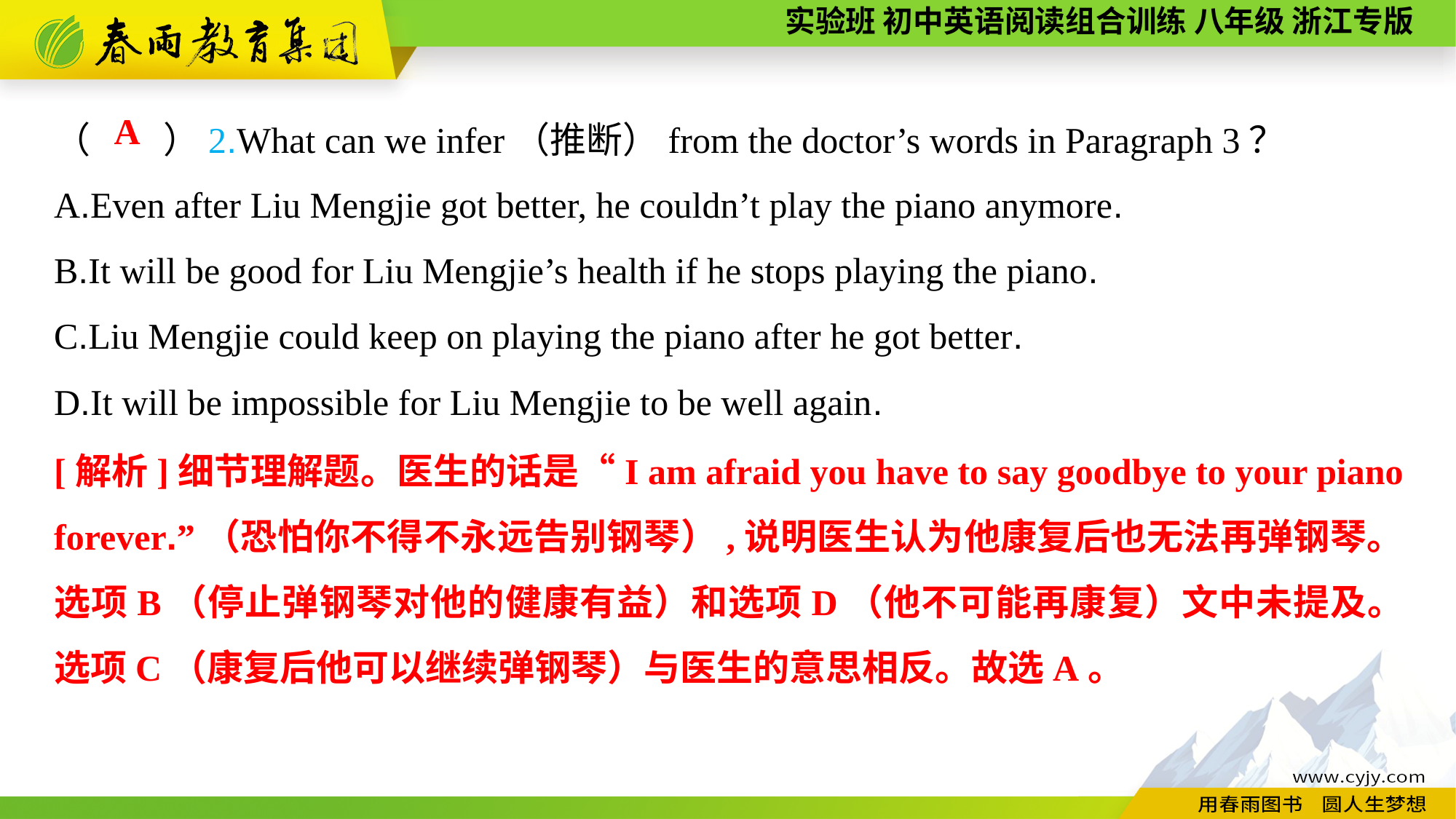

（　　）2.What can we infer（推断）from the doctor’s words in Paragraph 3？
A.Even after Liu Mengjie got better, he couldn’t play the piano anymore.
B.It will be good for Liu Mengjie’s health if he stops playing the piano.
C.Liu Mengjie could keep on playing the piano after he got better.
D.It will be impossible for Liu Mengjie to be well again.
A
[解析]细节理解题。医生的话是“I am afraid you have to say goodbye to your piano forever.”（恐怕你不得不永远告别钢琴）,说明医生认为他康复后也无法再弹钢琴。选项B（停止弹钢琴对他的健康有益）和选项D（他不可能再康复）文中未提及。选项C（康复后他可以继续弹钢琴）与医生的意思相反。故选A。